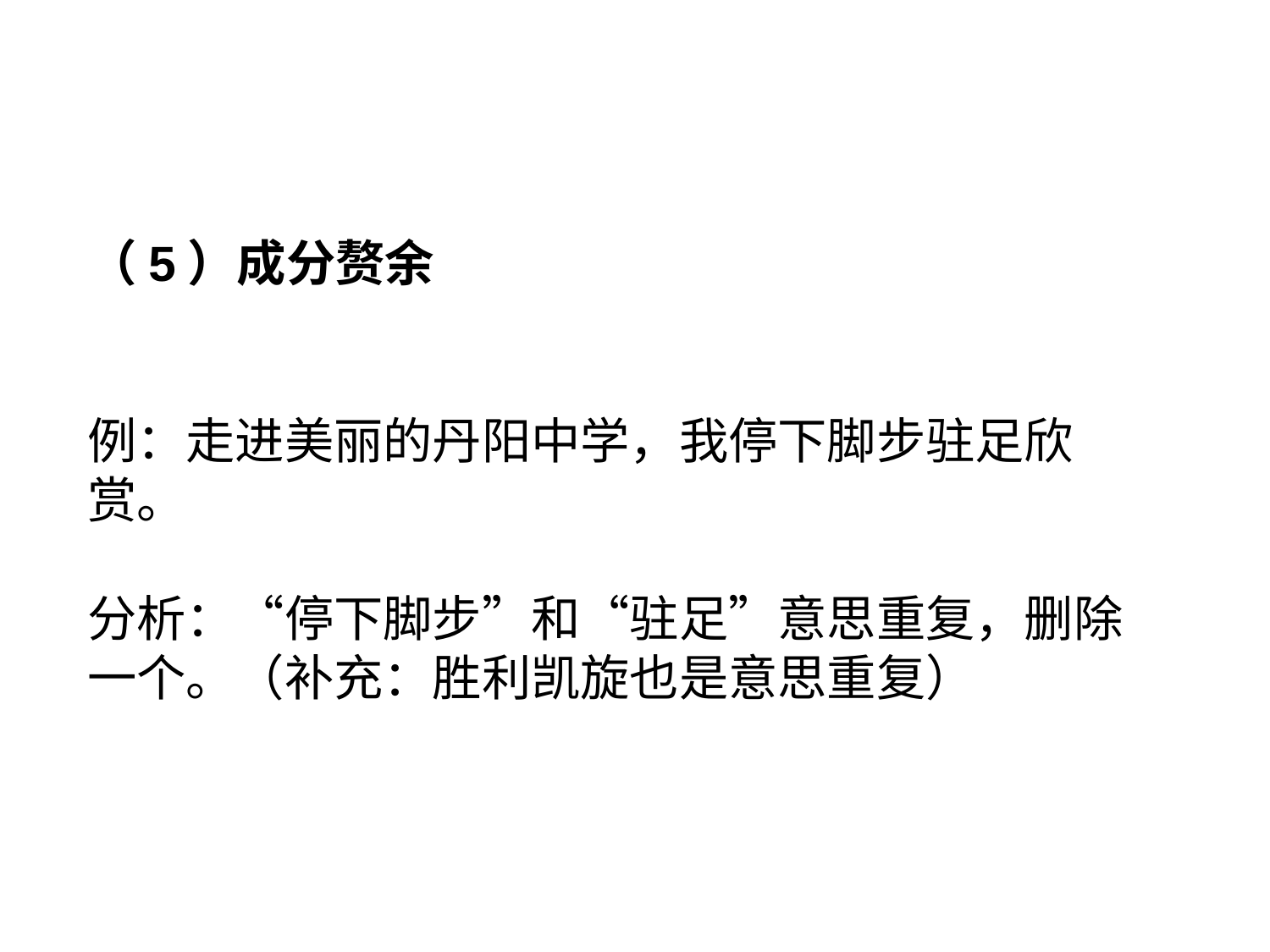

（5）成分赘余

例：走进美丽的丹阳中学，我停下脚步驻足欣赏。

分析：“停下脚步”和“驻足”意思重复，删除一个。（补充：胜利凯旋也是意思重复）